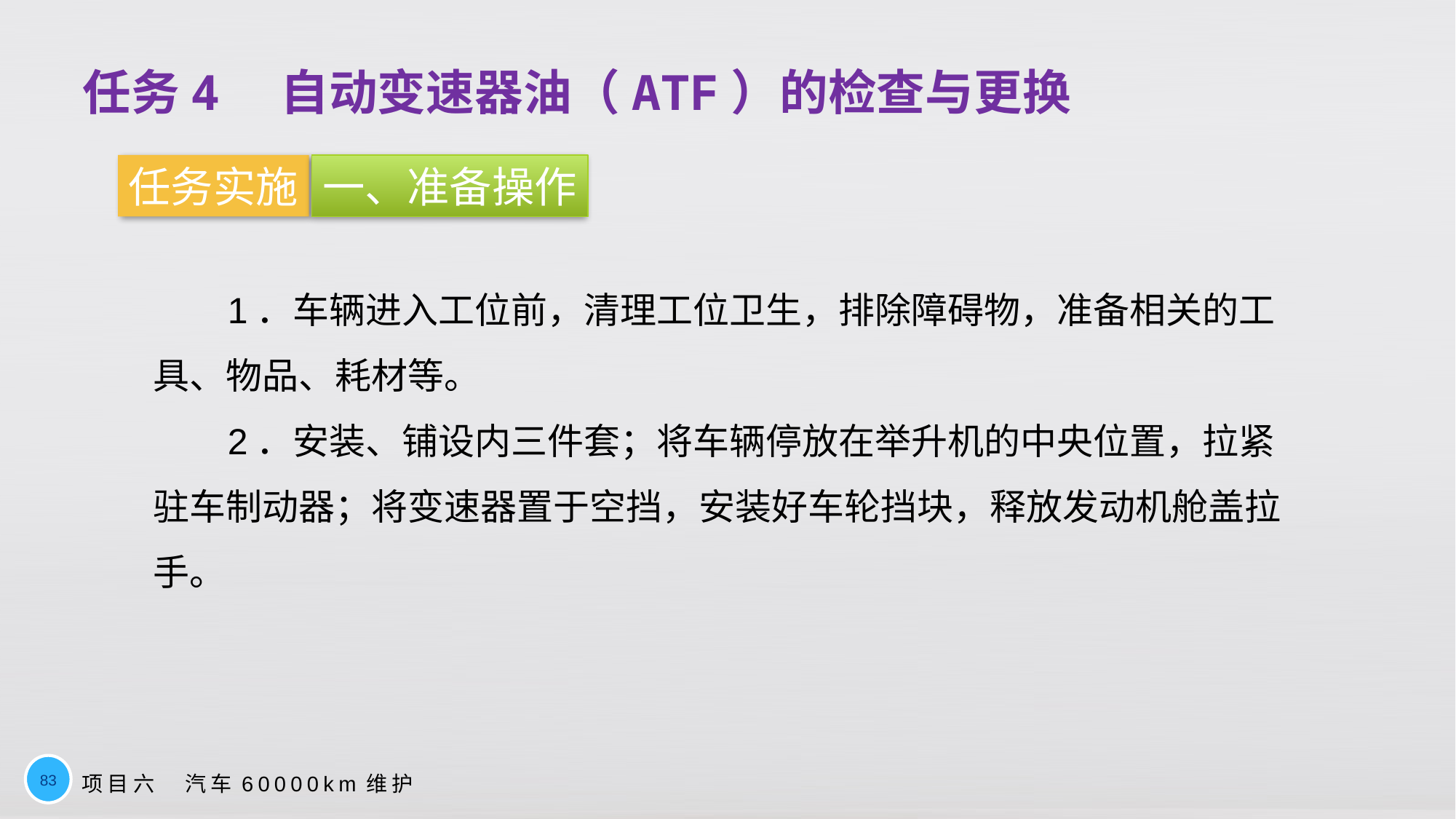

任务4　自动变速器油（ATF）的检查与更换
任务实施
一、准备操作
1．车辆进入工位前，清理工位卫生，排除障碍物，准备相关的工具、物品、耗材等。
2．安装、铺设内三件套；将车辆停放在举升机的中央位置，拉紧驻车制动器；将变速器置于空挡，安装好车轮挡块，释放发动机舱盖拉手。
83